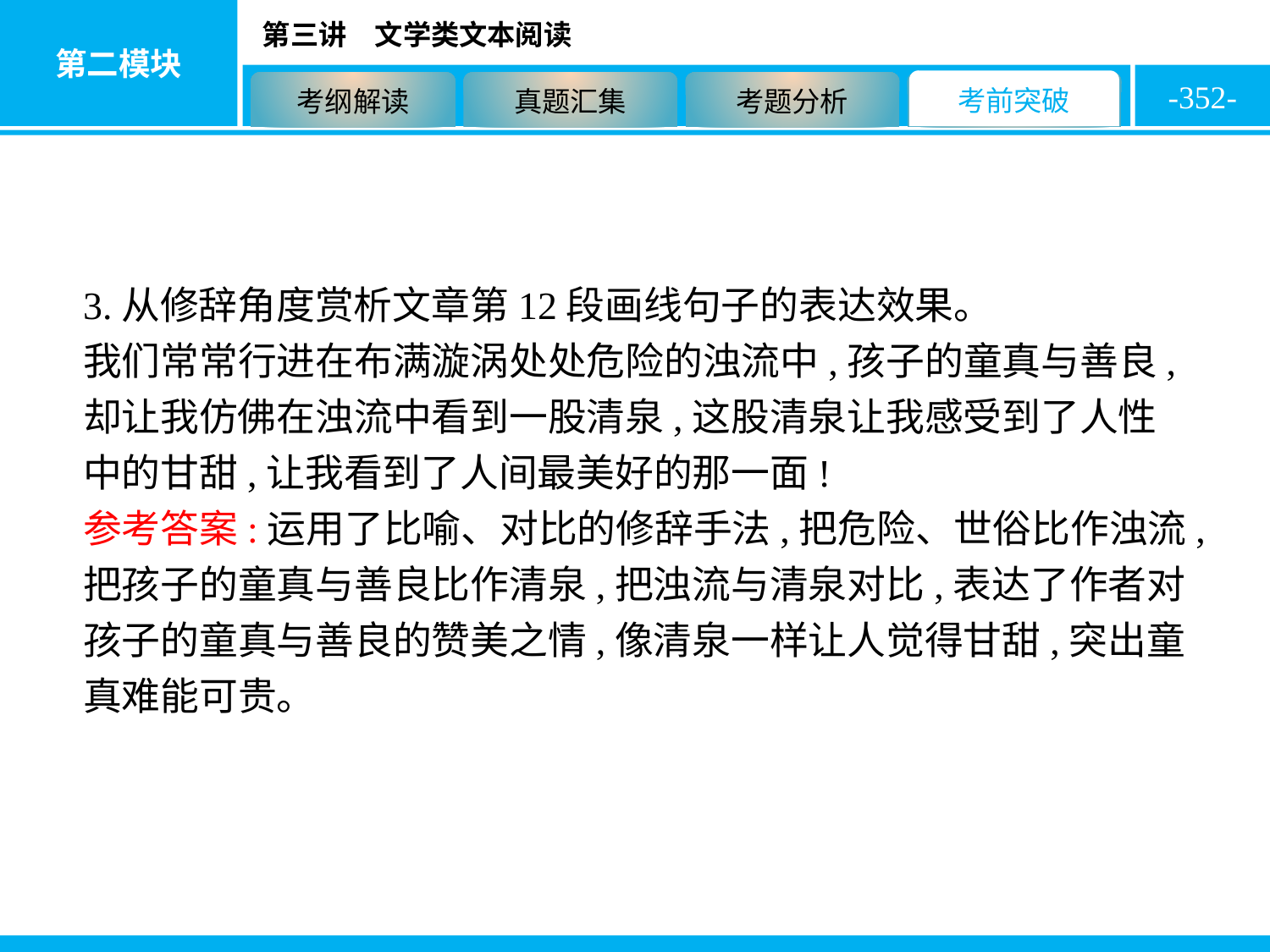

-352-
3.从修辞角度赏析文章第12段画线句子的表达效果。
我们常常行进在布满漩涡处处危险的浊流中,孩子的童真与善良,却让我仿佛在浊流中看到一股清泉,这股清泉让我感受到了人性中的甘甜,让我看到了人间最美好的那一面!
参考答案:运用了比喻、对比的修辞手法,把危险、世俗比作浊流,把孩子的童真与善良比作清泉,把浊流与清泉对比,表达了作者对孩子的童真与善良的赞美之情,像清泉一样让人觉得甘甜,突出童真难能可贵。